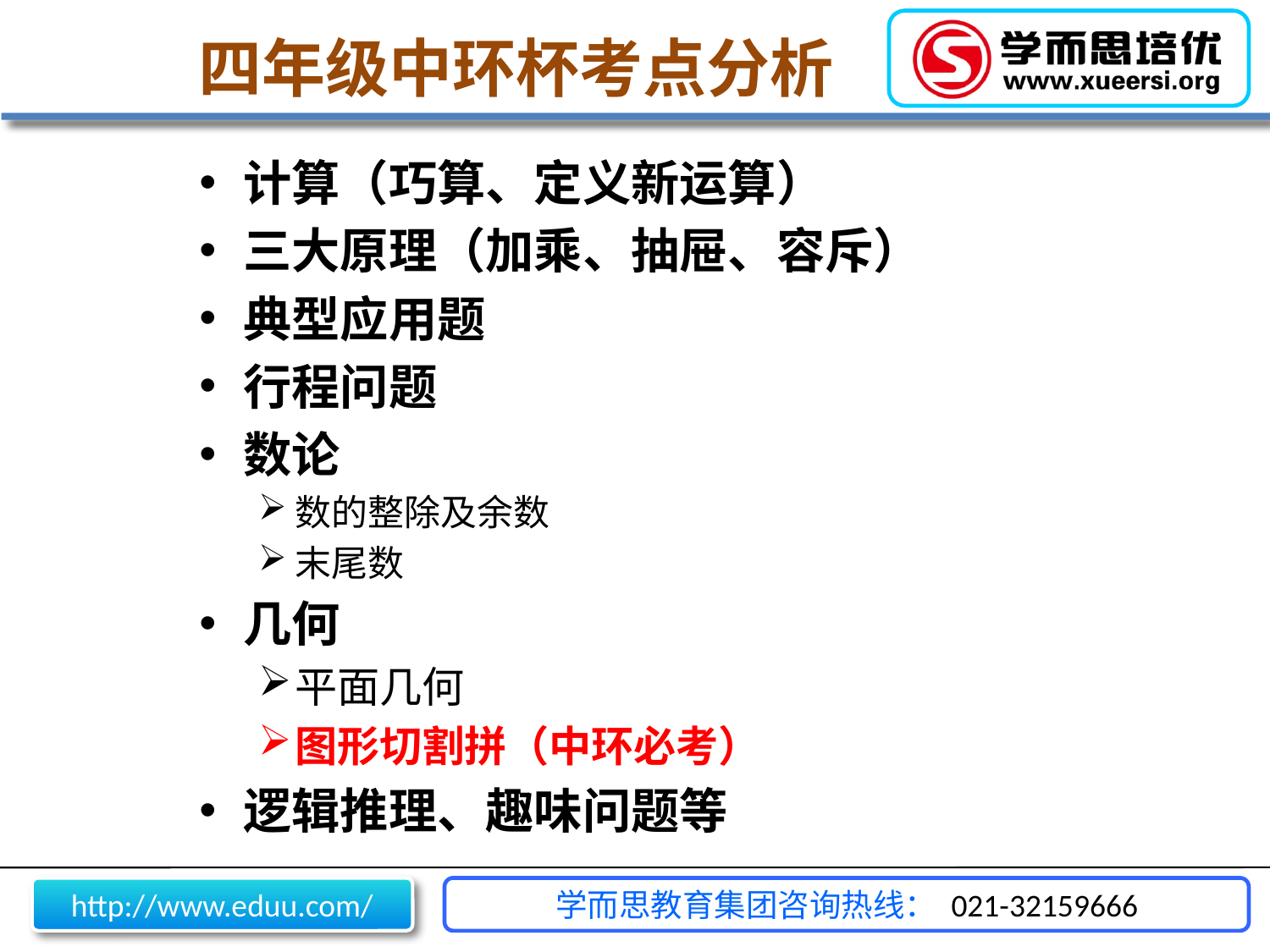

# 四年级中环杯考点分析
计算（巧算、定义新运算）
三大原理（加乘、抽屉、容斥）
典型应用题
行程问题
数论
数的整除及余数
末尾数
几何
平面几何
图形切割拼（中环必考）
逻辑推理、趣味问题等